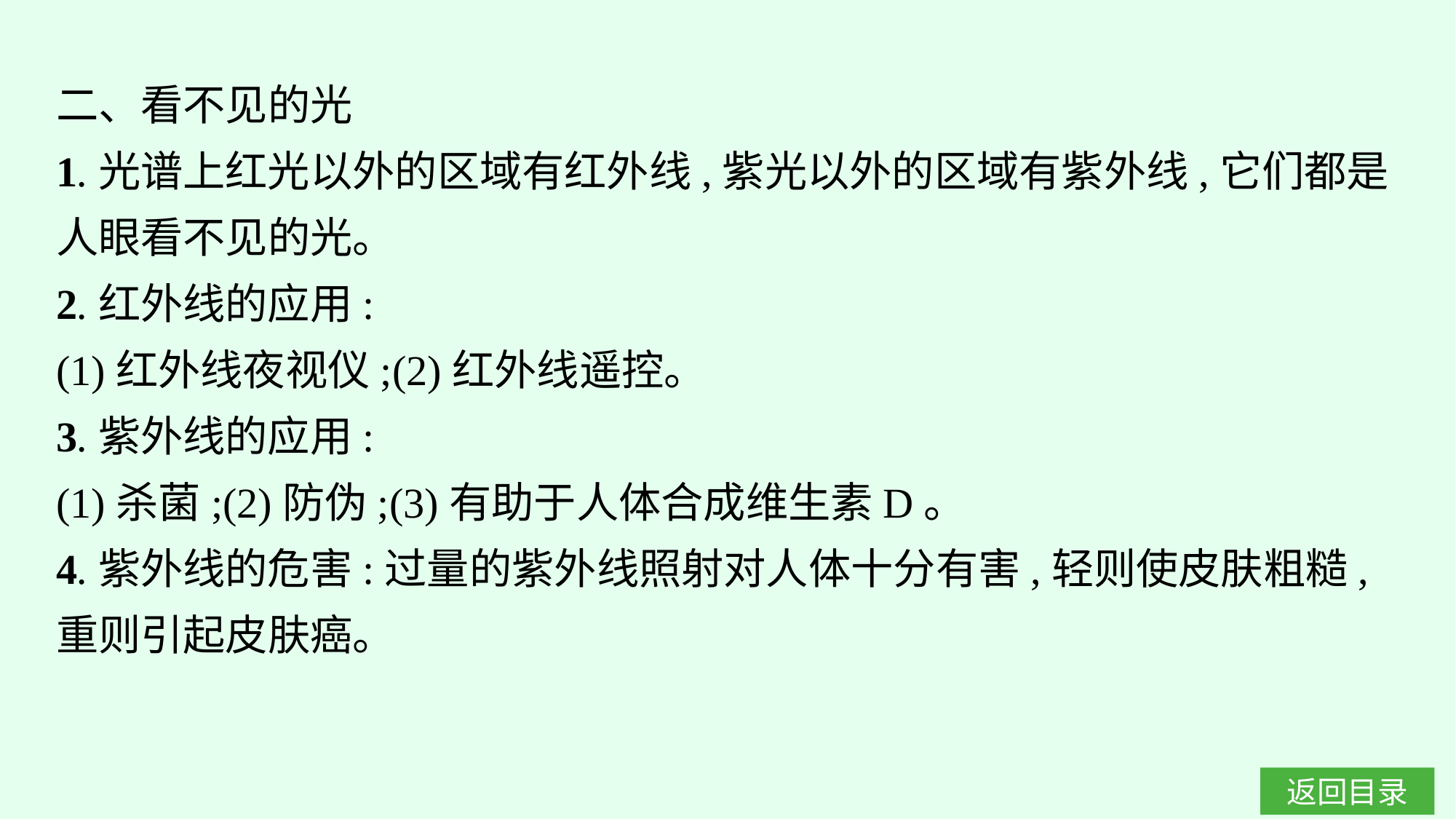

二、看不见的光
1.光谱上红光以外的区域有红外线,紫光以外的区域有紫外线,它们都是人眼看不见的光。
2.红外线的应用:
(1)红外线夜视仪;(2)红外线遥控。
3.紫外线的应用:
(1)杀菌;(2)防伪;(3)有助于人体合成维生素D。
4.紫外线的危害:过量的紫外线照射对人体十分有害,轻则使皮肤粗糙,重则引起皮肤癌。